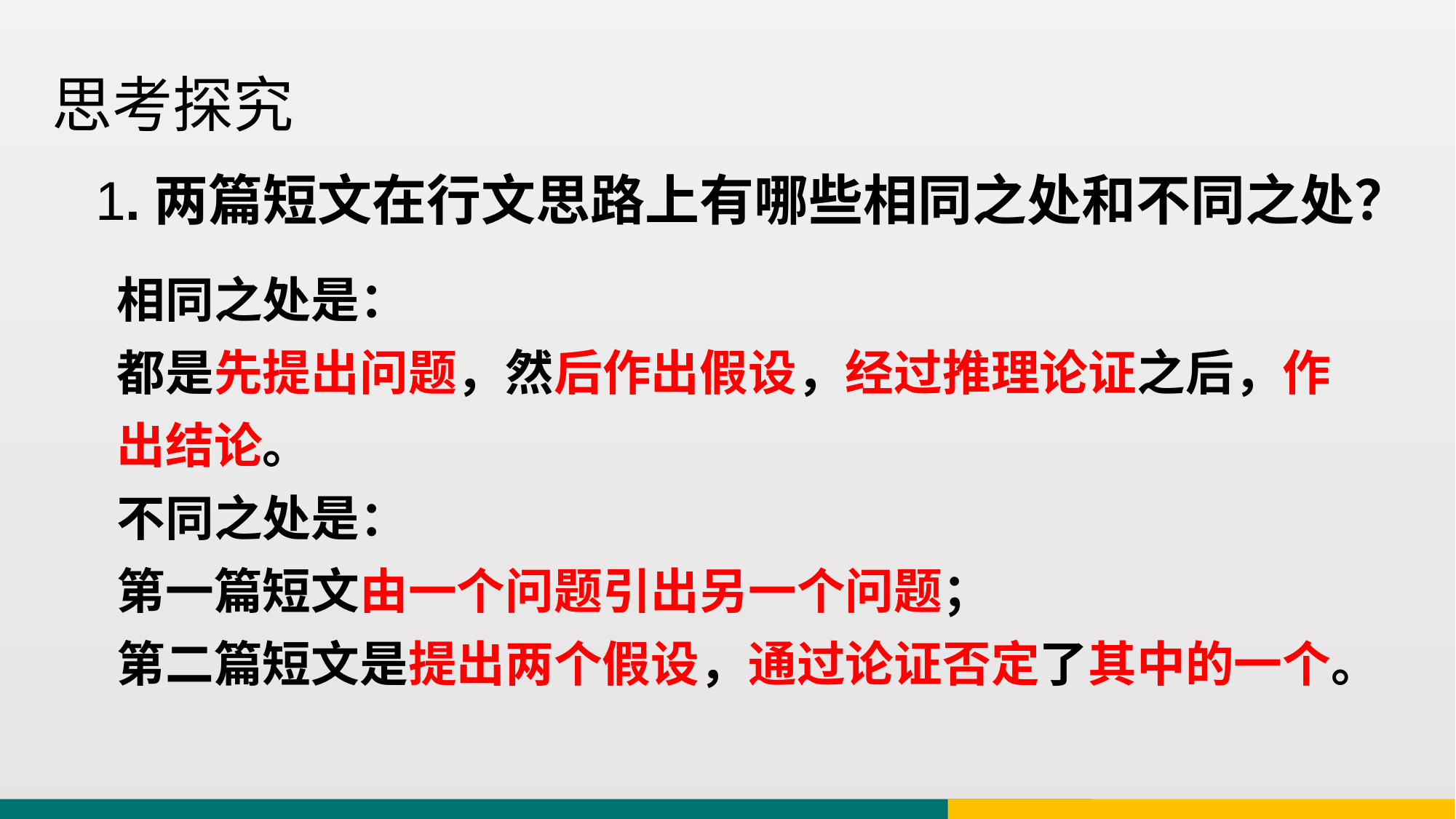

思考探究
1.两篇短文在行文思路上有哪些相同之处和不同之处？
相同之处是：
都是先提出问题，然后作出假设，经过推理论证之后，作出结论。
不同之处是：
第一篇短文由一个问题引出另一个问题；
第二篇短文是提出两个假设，通过论证否定了其中的一个。